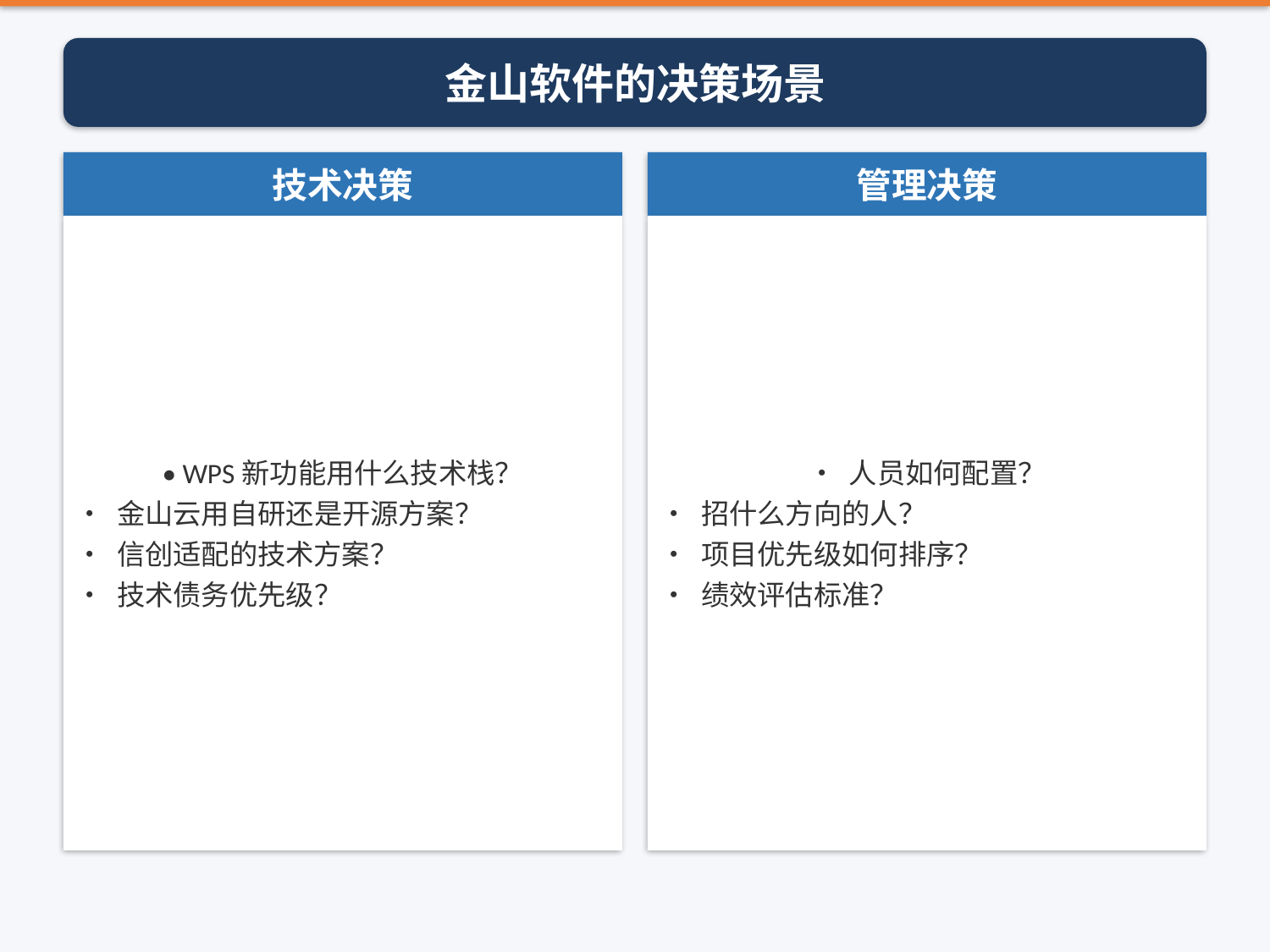

金山软件的决策场景
技术决策
管理决策
• WPS新功能用什么技术栈？
• 金山云用自研还是开源方案？
• 信创适配的技术方案？
• 技术债务优先级？
• 人员如何配置？
• 招什么方向的人？
• 项目优先级如何排序？
• 绩效评估标准？